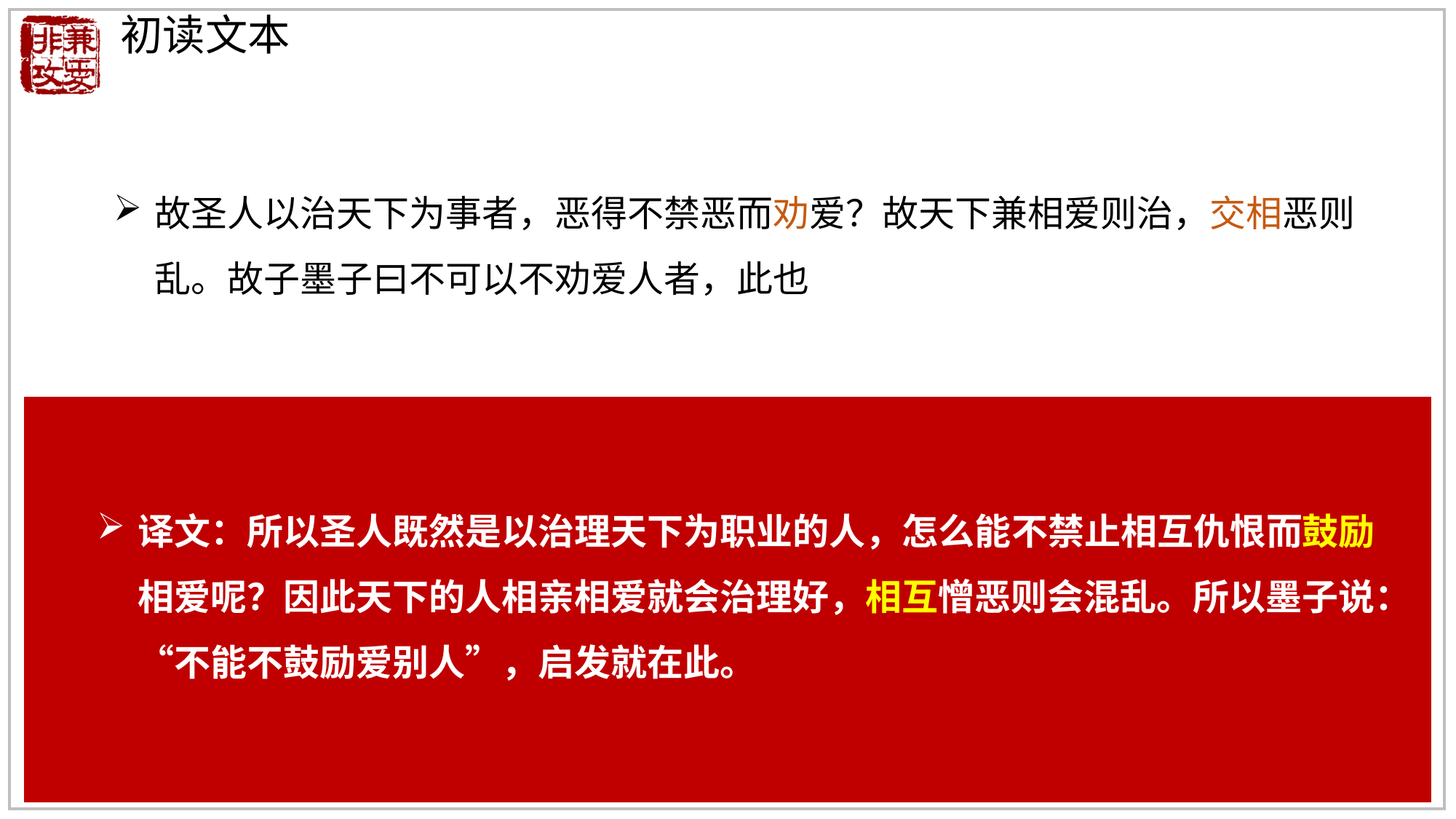

初读文本
故圣人以治天下为事者，恶得不禁恶而劝爱？故天下兼相爱则治，交相恶则乱。故子墨子曰不可以不劝爱人者，此也

译文：所以圣人既然是以治理天下为职业的人，怎么能不禁止相互仇恨而鼓励相爱呢？因此天下的人相亲相爱就会治理好，相互憎恶则会混乱。所以墨子说：“不能不鼓励爱别人”，启发就在此。